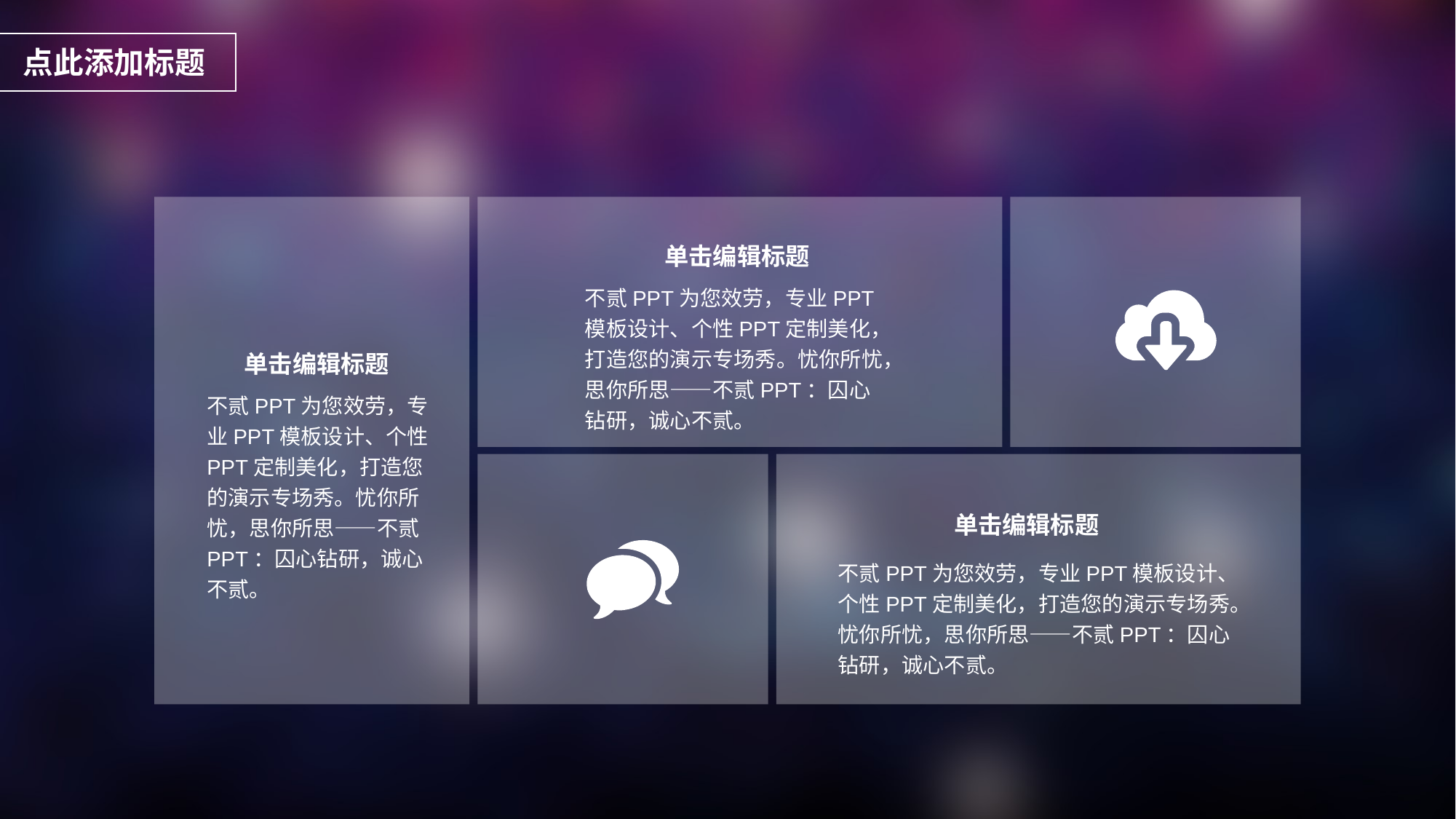

点此添加标题

单击编辑标题
不贰PPT为您效劳，专业PPT模板设计、个性PPT定制美化，打造您的演示专场秀。忧你所忧，思你所思——不贰PPT：囚心钻研，诚心不贰。

单击编辑标题
不贰PPT为您效劳，专业PPT模板设计、个性PPT定制美化，打造您的演示专场秀。忧你所忧，思你所思——不贰PPT：囚心钻研，诚心不贰。

单击编辑标题

不贰PPT为您效劳，专业PPT模板设计、个性PPT定制美化，打造您的演示专场秀。忧你所忧，思你所思——不贰PPT：囚心钻研，诚心不贰。